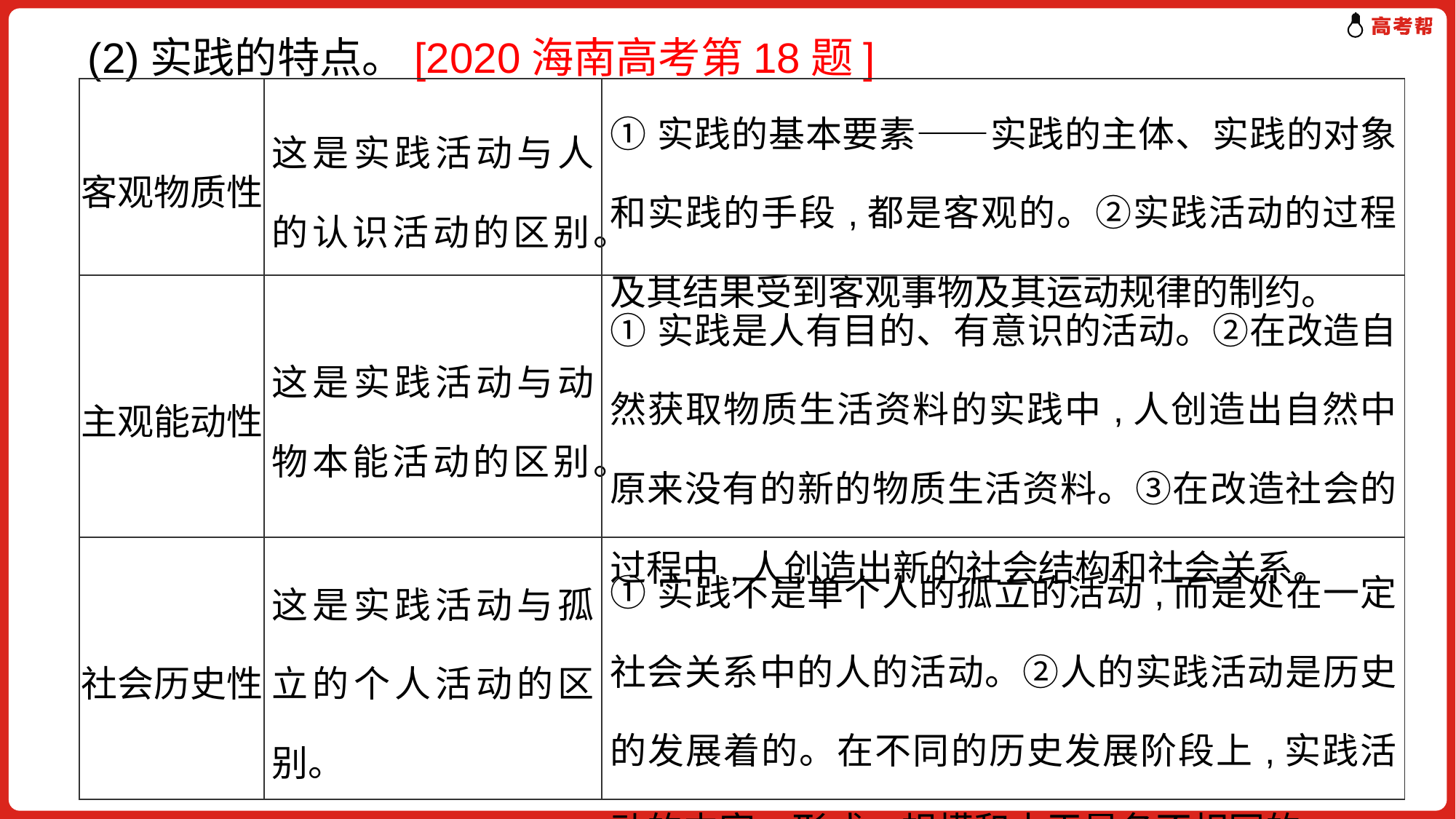

(2)实践的特点。[2020海南高考第18题]
| 客观物质性 | 这是实践活动与人的认识活动的区别。 | ①实践的基本要素——实践的主体、实践的对象和实践的手段,都是客观的。②实践活动的过程及其结果受到客观事物及其运动规律的制约。 |
| --- | --- | --- |
| 主观能动性 | 这是实践活动与动物本能活动的区别。 | ①实践是人有目的、有意识的活动。②在改造自然获取物质生活资料的实践中,人创造出自然中原来没有的新的物质生活资料。③在改造社会的过程中,人创造出新的社会结构和社会关系。 |
| 社会历史性 | 这是实践活动与孤立的个人活动的区别。 | ①实践不是单个人的孤立的活动,而是处在一定社会关系中的人的活动。②人的实践活动是历史的发展着的。在不同的历史发展阶段上,实践活动的内容、形式、规模和水平是各不相同的。 |